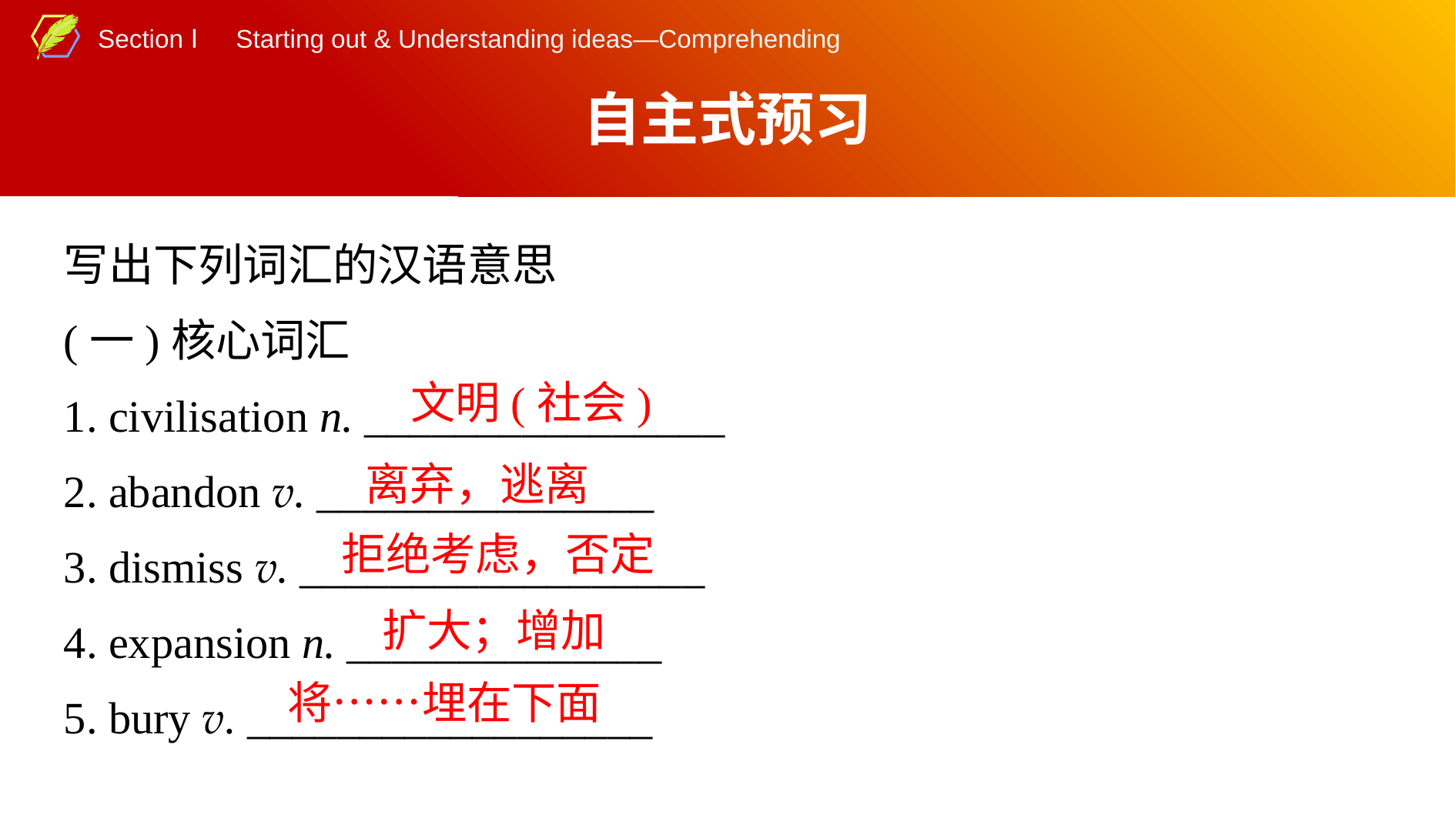

自主式预习
写出下列词汇的汉语意思
(一)核心词汇
1. civilisation n. ________________
2. abandon v. _______________
3. dismiss v. __________________
4. expansion n. ______________
5. bury v. __________________
文明(社会)
离弃，逃离
拒绝考虑，否定
扩大；增加
将……埋在下面